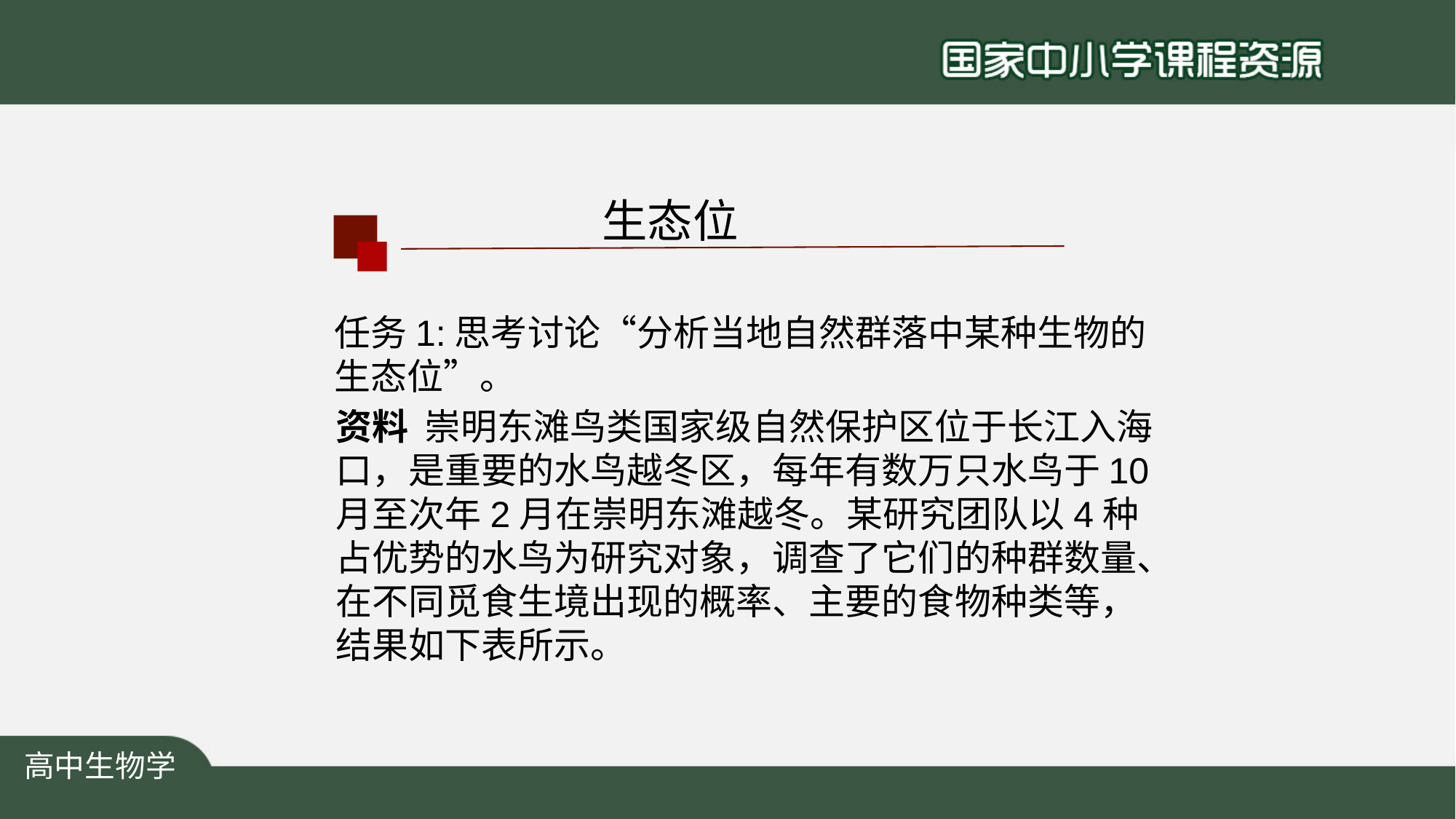

生态位

任务1:思考讨论“分析当地自然群落中某种生物的生态位”。
资料  崇明东滩鸟类国家级自然保护区位于长江入海口，是重要的水鸟越冬区，每年有数万只水鸟于10月至次年2月在崇明东滩越冬。某研究团队以4种占优势的水鸟为研究对象，调查了它们的种群数量、在不同觅食生境出现的概率、主要的食物种类等，结果如下表所示。